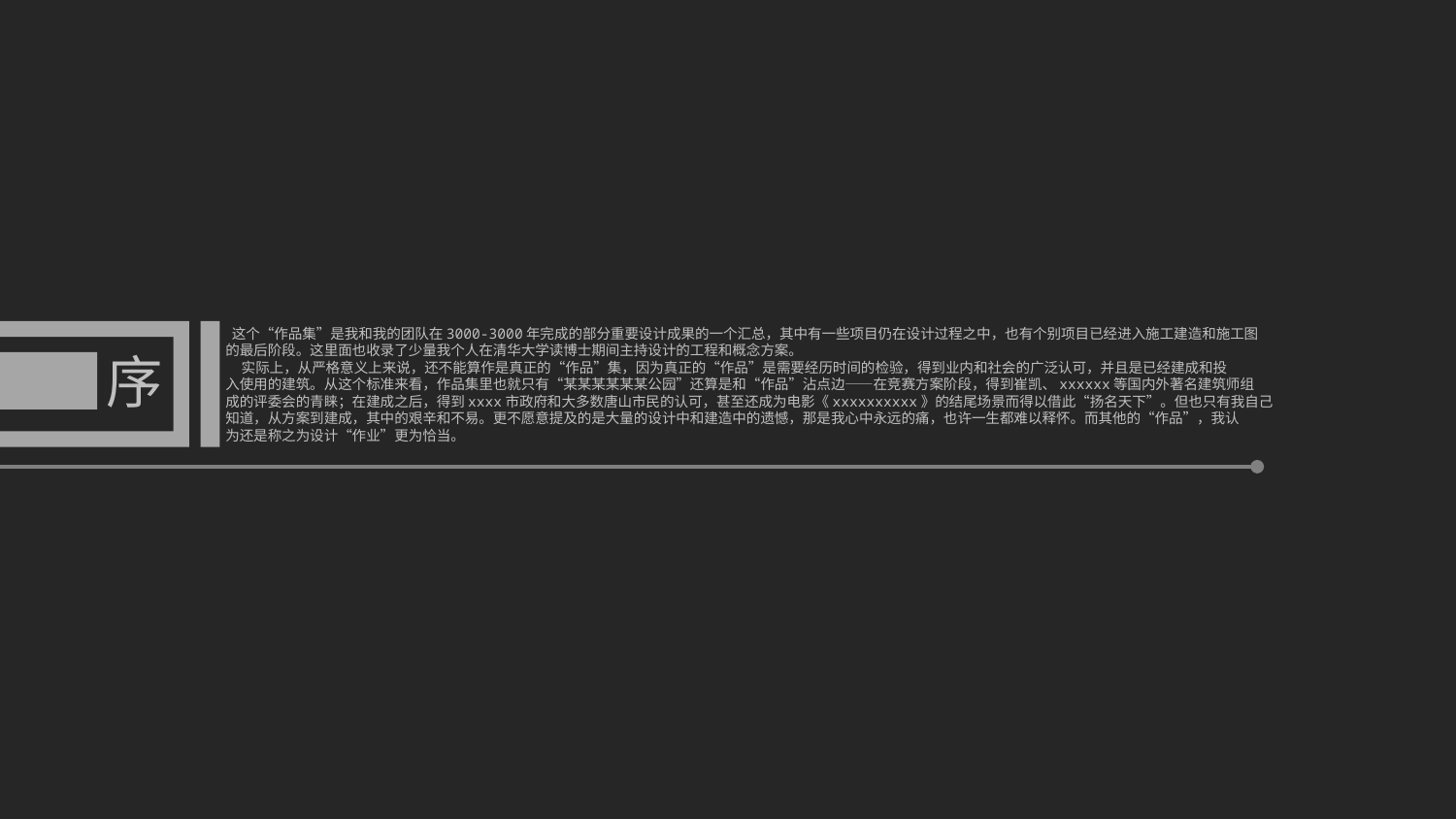

这个“作品集”是我和我的团队在3000-3000年完成的部分重要设计成果的一个汇总，其中有一些项目仍在设计过程之中，也有个别项目已经进入施工建造和施工图
的最后阶段。这里面也收录了少量我个人在清华大学读博士期间主持设计的工程和概念方案。
    实际上，从严格意义上来说，还不能算作是真正的“作品”集，因为真正的“作品”是需要经历时间的检验，得到业内和社会的广泛认可，并且是已经建成和投
入使用的建筑。从这个标准来看，作品集里也就只有“某某某某某某公园”还算是和“作品”沾点边——在竞赛方案阶段，得到崔凯、xxxxxx等国内外著名建筑师组
成的评委会的青睐；在建成之后，得到xxxx市政府和大多数唐山市民的认可，甚至还成为电影《xxxxxxxxxx》的结尾场景而得以借此“扬名天下”。但也只有我自己
知道，从方案到建成，其中的艰辛和不易。更不愿意提及的是大量的设计中和建造中的遗憾，那是我心中永远的痛，也许一生都难以释怀。而其他的“作品”，我认
为还是称之为设计“作业”更为恰当。

序